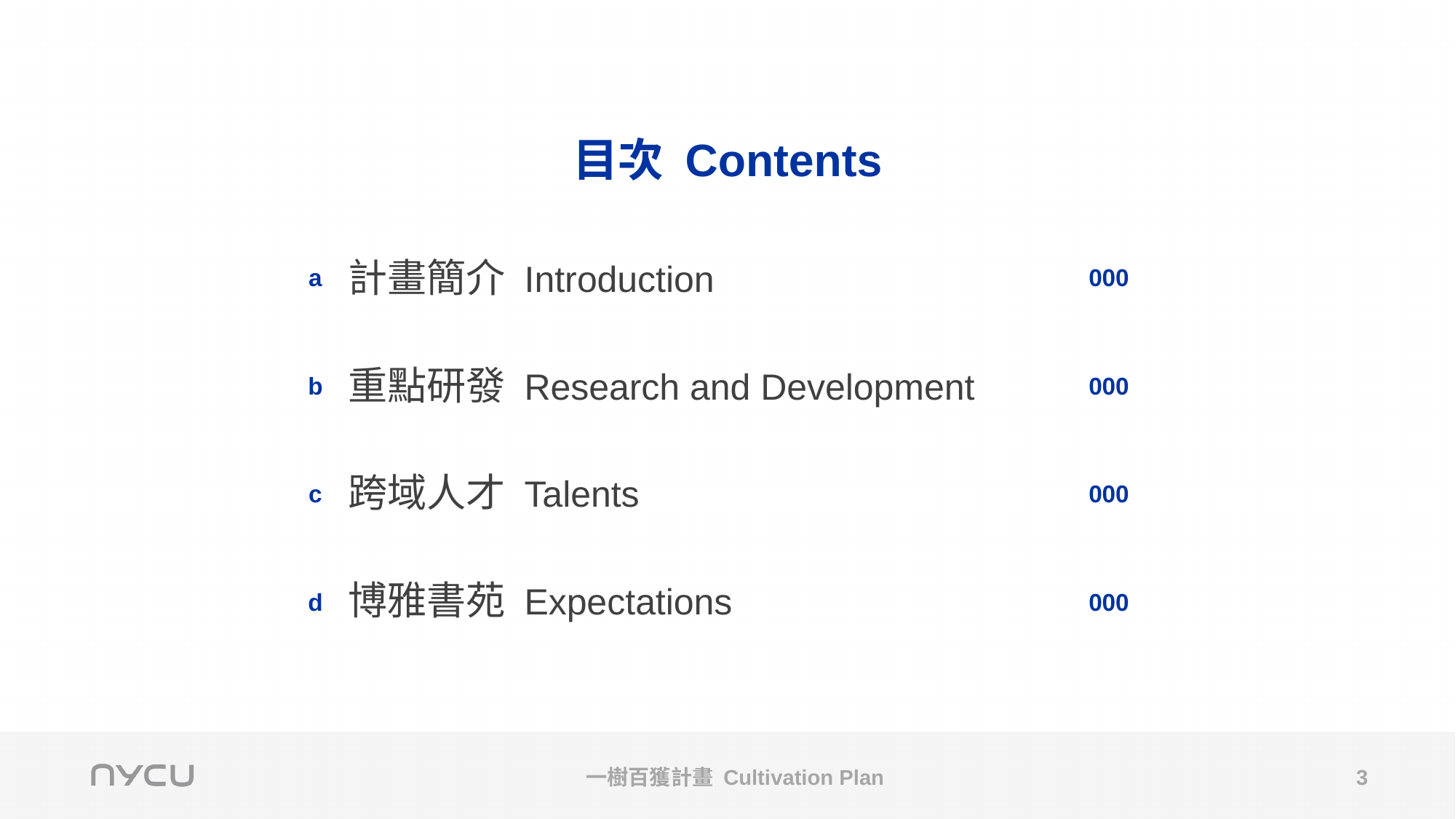

目次 Contents
a
b
c
d
000
000
000
000
計畫簡介 Introduction
重點研發 Research and Development
跨域人才 Talents
博雅書苑 Expectations
  一樹百獲計畫 Cultivation Plan
3